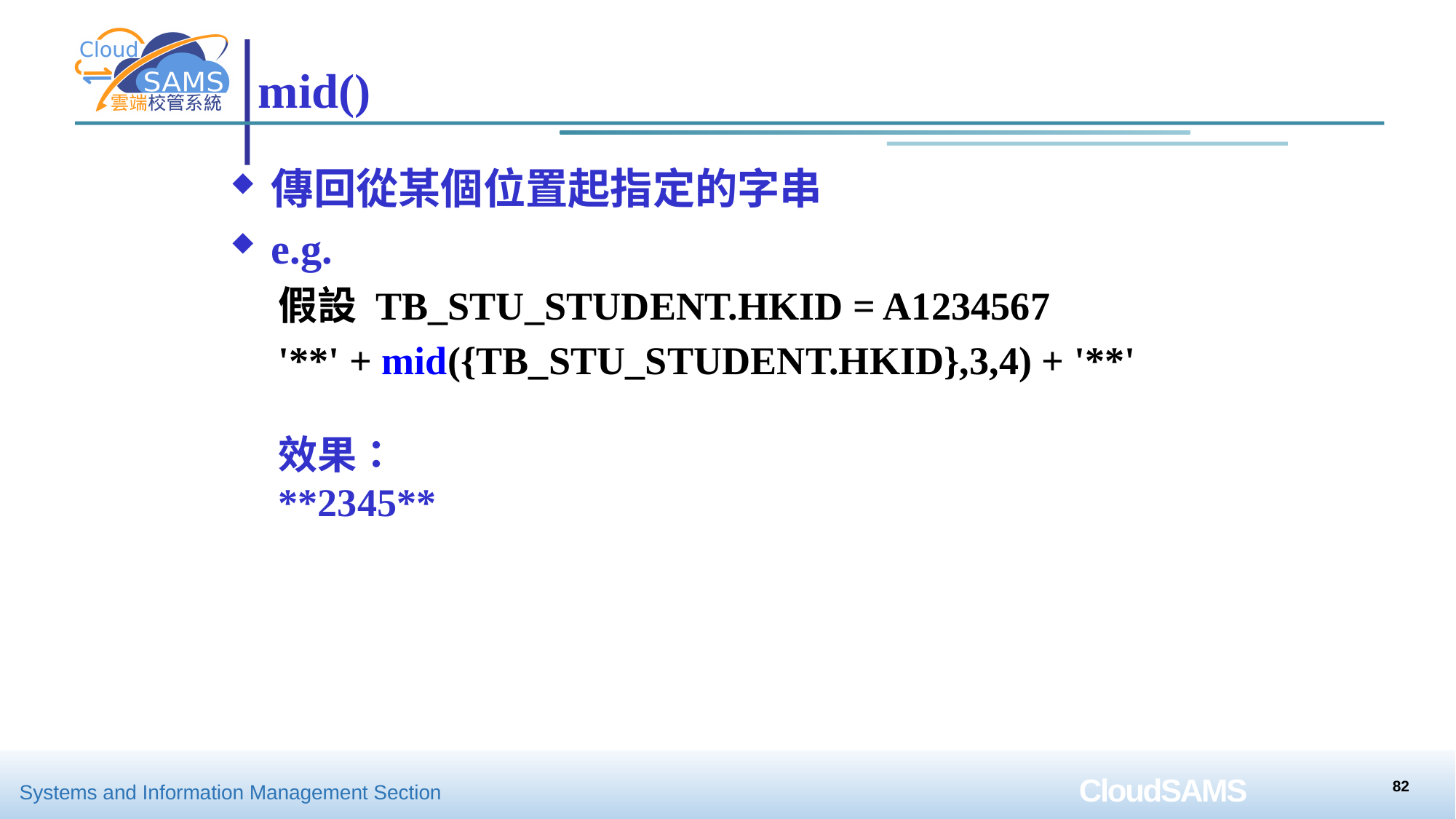

# mid()
傳回從某個位置起指定的字串
e.g.
假設 TB_STU_STUDENT.HKID = A1234567
'**' + mid({TB_STU_STUDENT.HKID},3,4) + '**'
效果：
**2345**
82